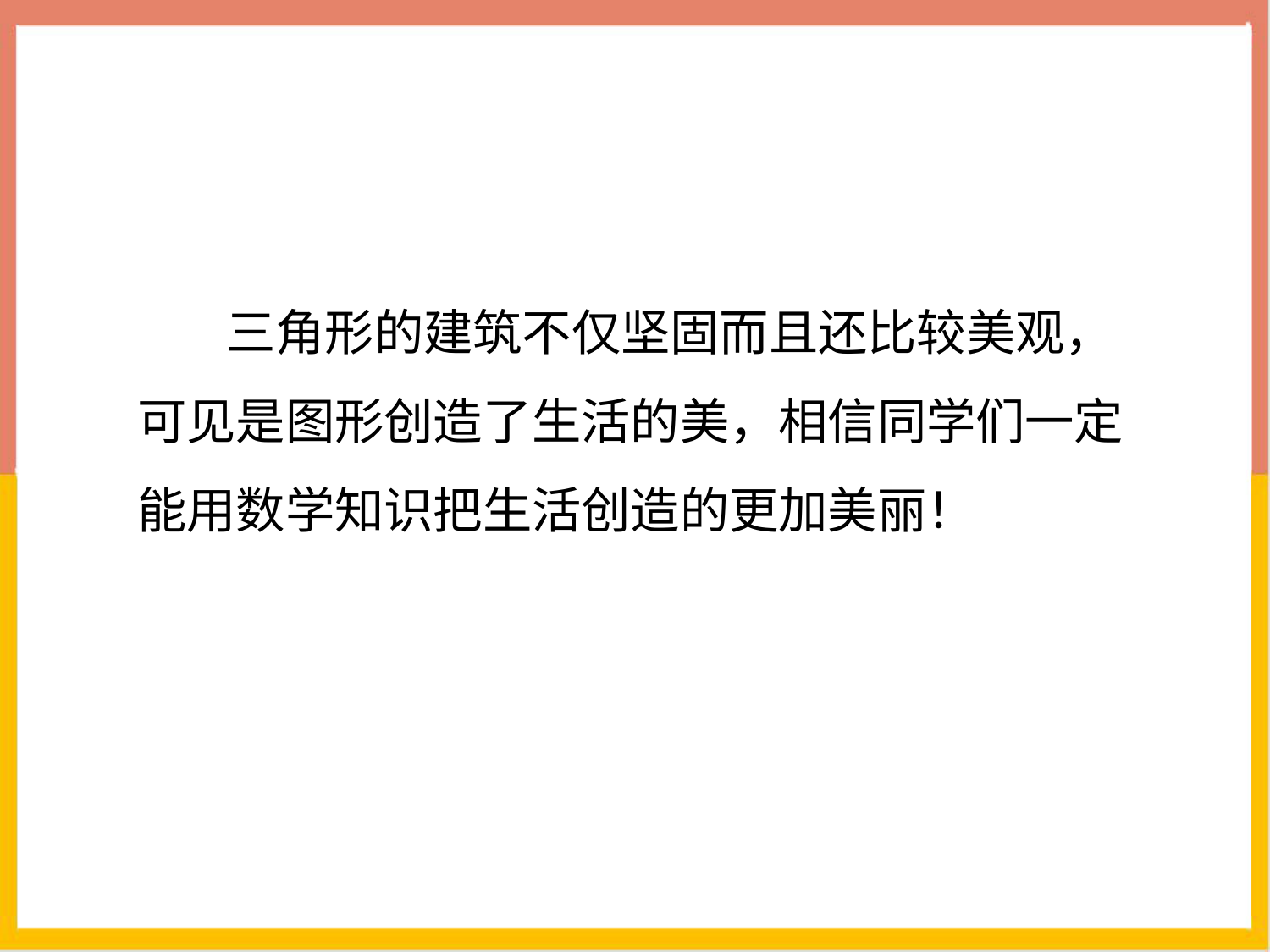

三角形的建筑不仅坚固而且还比较美观，可见是图形创造了生活的美，相信同学们一定能用数学知识把生活创造的更加美丽！